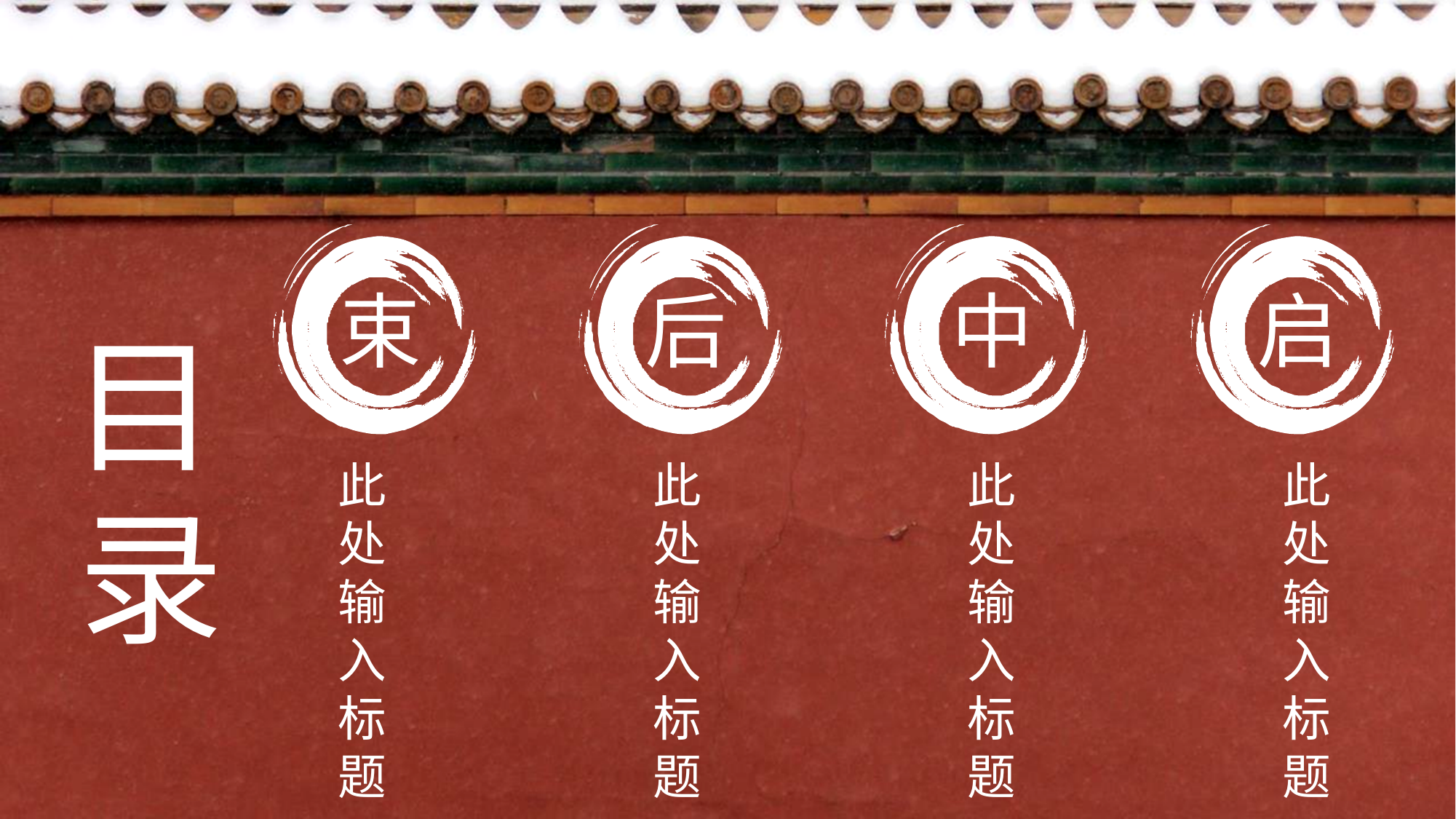

束

后

中

启
目
此处输入标题
此处输入标题
此处输入标题
此处输入标题
录